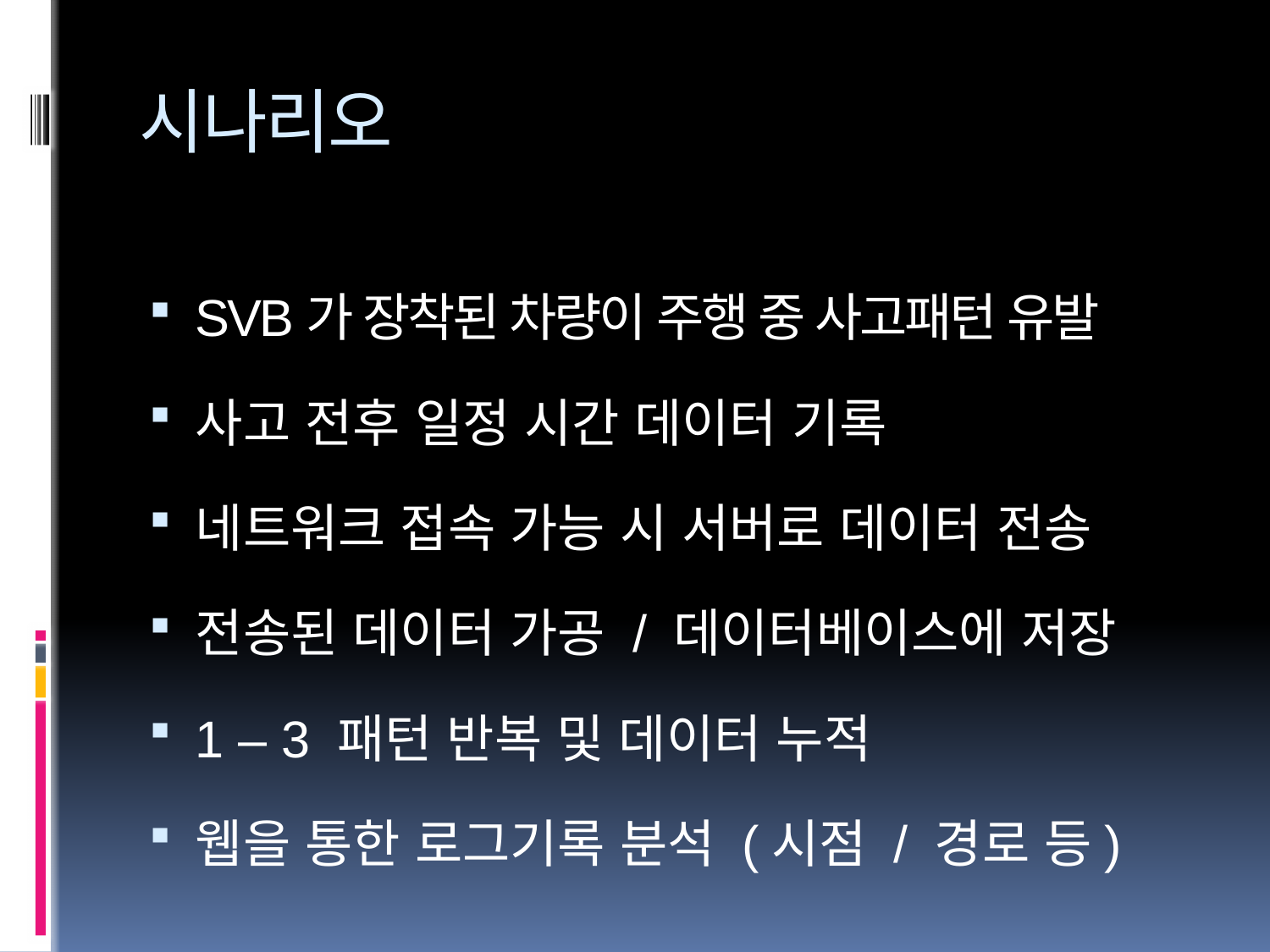

# 시나리오
SVB가 장착된 차량이 주행 중 사고패턴 유발
사고 전후 일정 시간 데이터 기록
네트워크 접속 가능 시 서버로 데이터 전송
전송된 데이터 가공 / 데이터베이스에 저장
1 – 3 패턴 반복 및 데이터 누적
웹을 통한 로그기록 분석 (시점 / 경로 등)